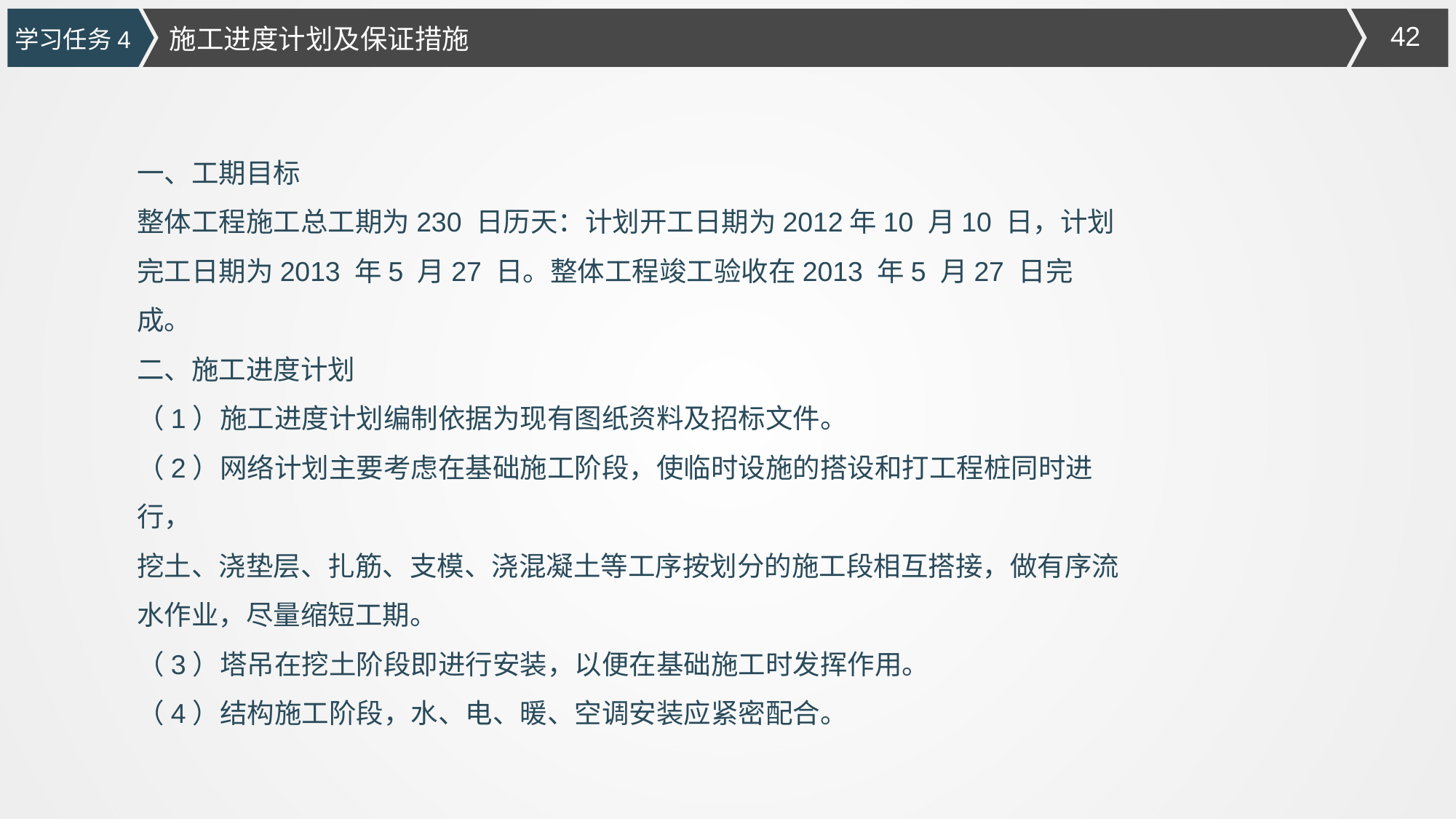

施工进度计划及保证措施
学习任务4
一、工期目标
整体工程施工总工期为230 日历天：计划开工日期为2012年10 月10 日，计划完工日期为2013 年5 月27 日。整体工程竣工验收在2013 年5 月27 日完成。
二、施工进度计划
（1）施工进度计划编制依据为现有图纸资料及招标文件。
（2）网络计划主要考虑在基础施工阶段，使临时设施的搭设和打工程桩同时进行，
挖土、浇垫层、扎筋、支模、浇混凝土等工序按划分的施工段相互搭接，做有序流水作业，尽量缩短工期。
（3）塔吊在挖土阶段即进行安装，以便在基础施工时发挥作用。
（4）结构施工阶段，水、电、暖、空调安装应紧密配合。